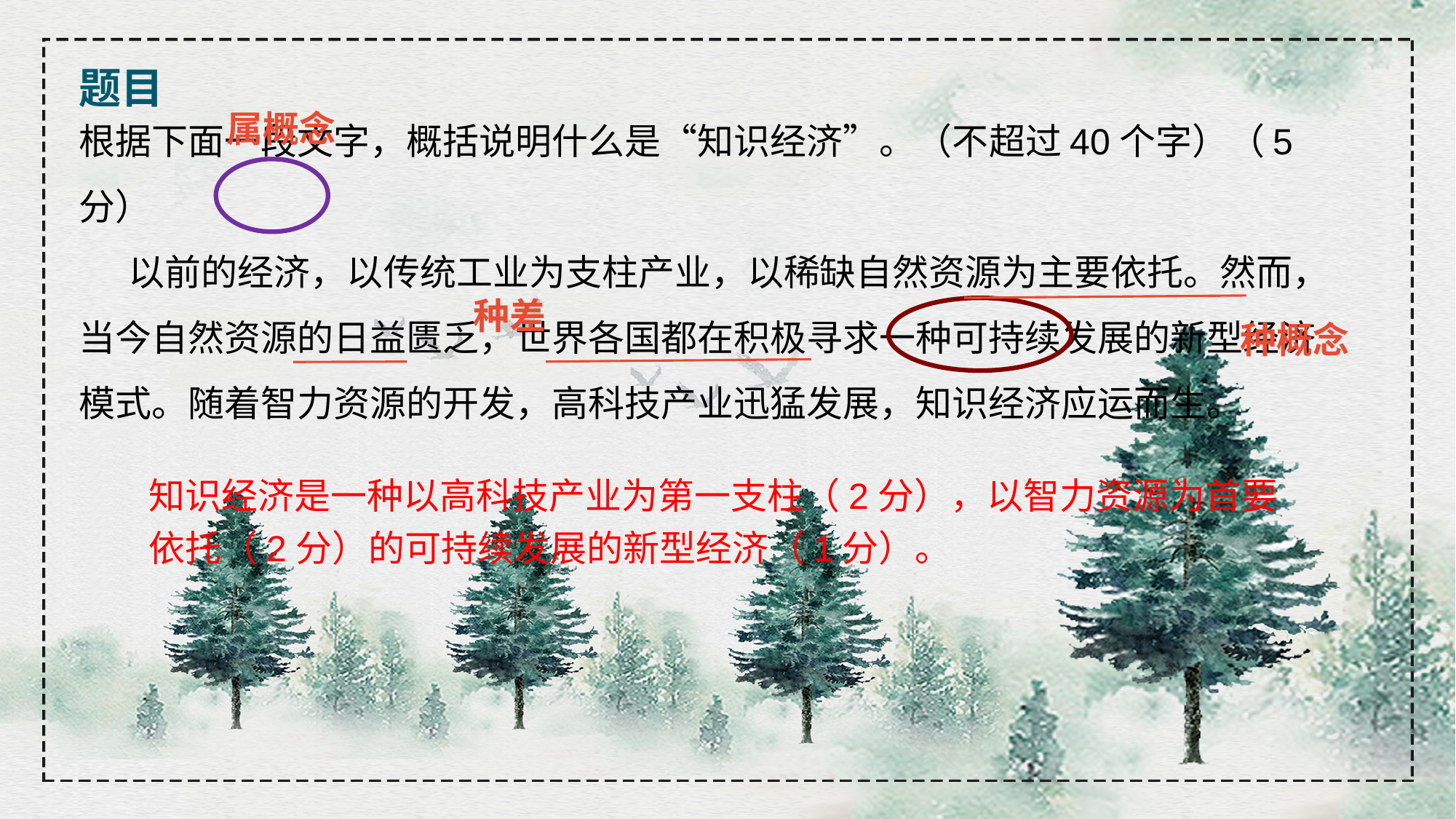

题目
属概念
根据下面一段文字，概括说明什么是“知识经济”。（不超过40个字）（5分）
     以前的经济，以传统工业为支柱产业，以稀缺自然资源为主要依托。然而，当今自然资源的日益匮乏，世界各国都在积极寻求一种可持续发展的新型经济模式。随着智力资源的开发，高科技产业迅猛发展，知识经济应运而生。

种差

种概念
知识经济是一种以高科技产业为第一支柱（2分），以智力资源为首要依托（2分）的可持续发展的新型经济（1分）。